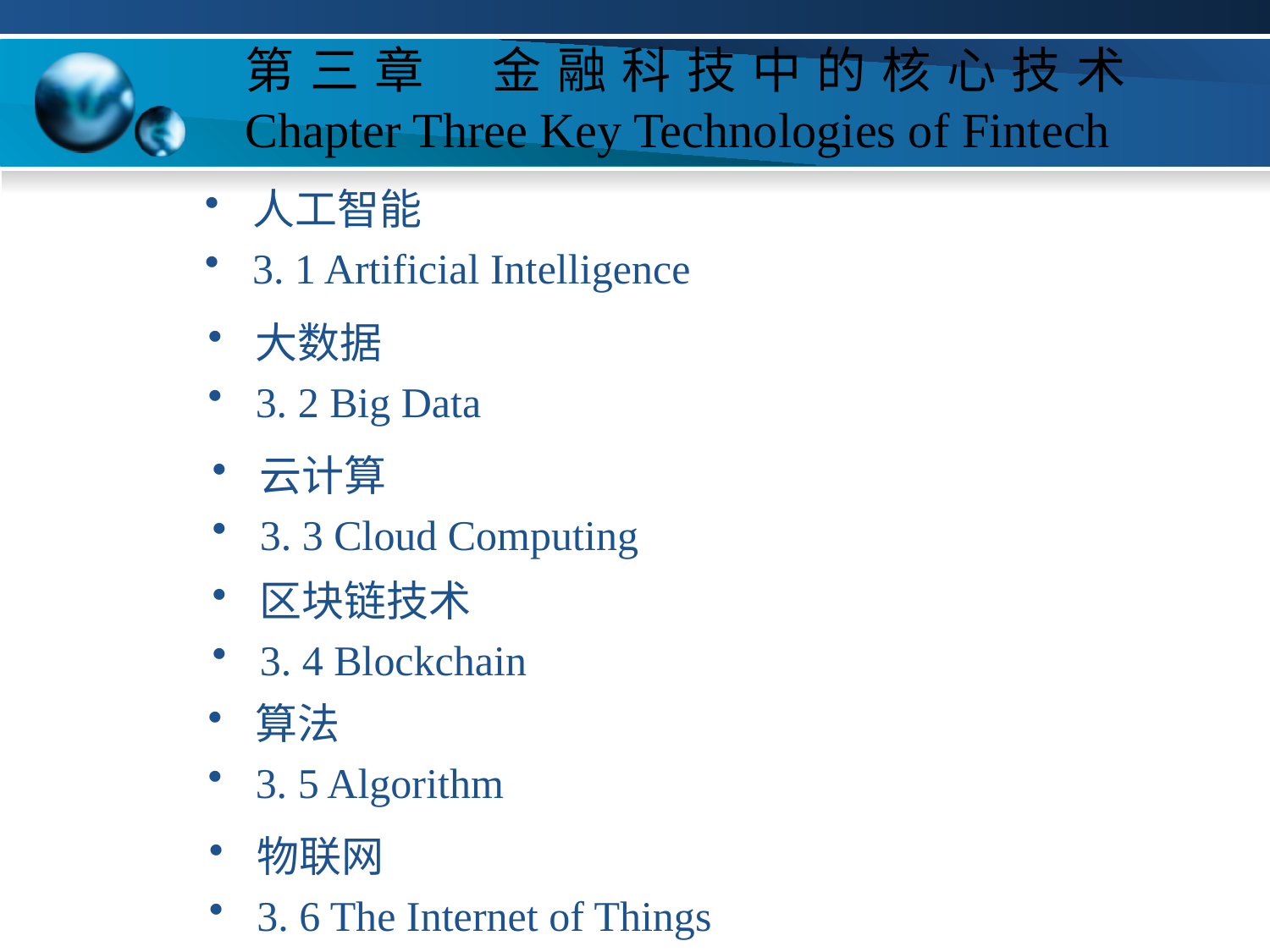

# 第三章  金融科技中的核心技术 Chapter Three Key Technologies of Fintech
人工智能
3. 1 Artificial Intelligence
大数据
3. 2 Big Data
云计算
3. 3 Cloud Computing
区块链技术
3. 4 Blockchain
算法
3. 5 Algorithm
物联网
3. 6 The Internet of Things